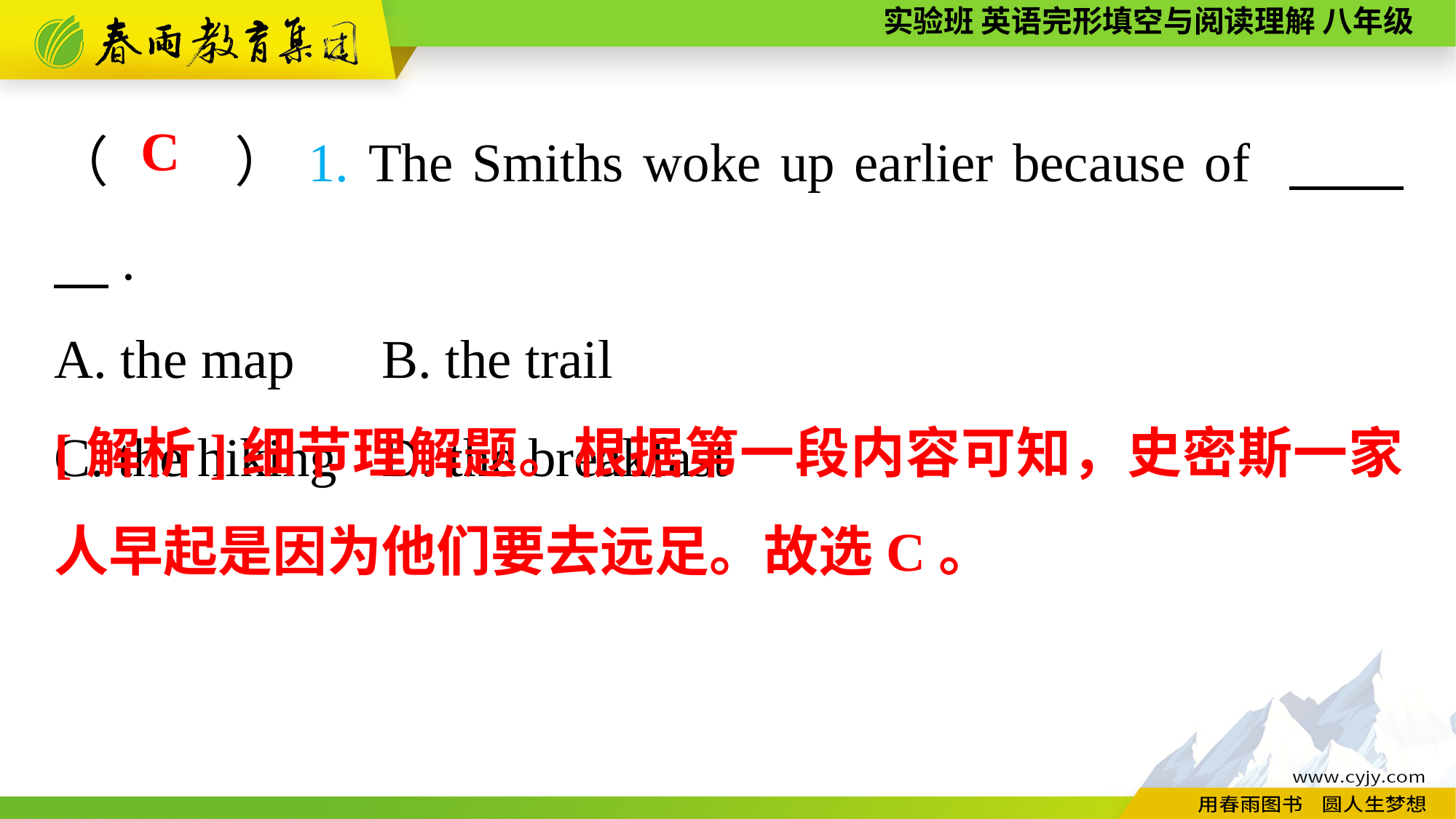

（　　）1. The Smiths woke up earlier because of 　　　.
A. the map	B. the trail
C. the hiking	D. the breakfast
C
[解析]细节理解题。根据第一段内容可知，史密斯一家人早起是因为他们要去远足。故选C。